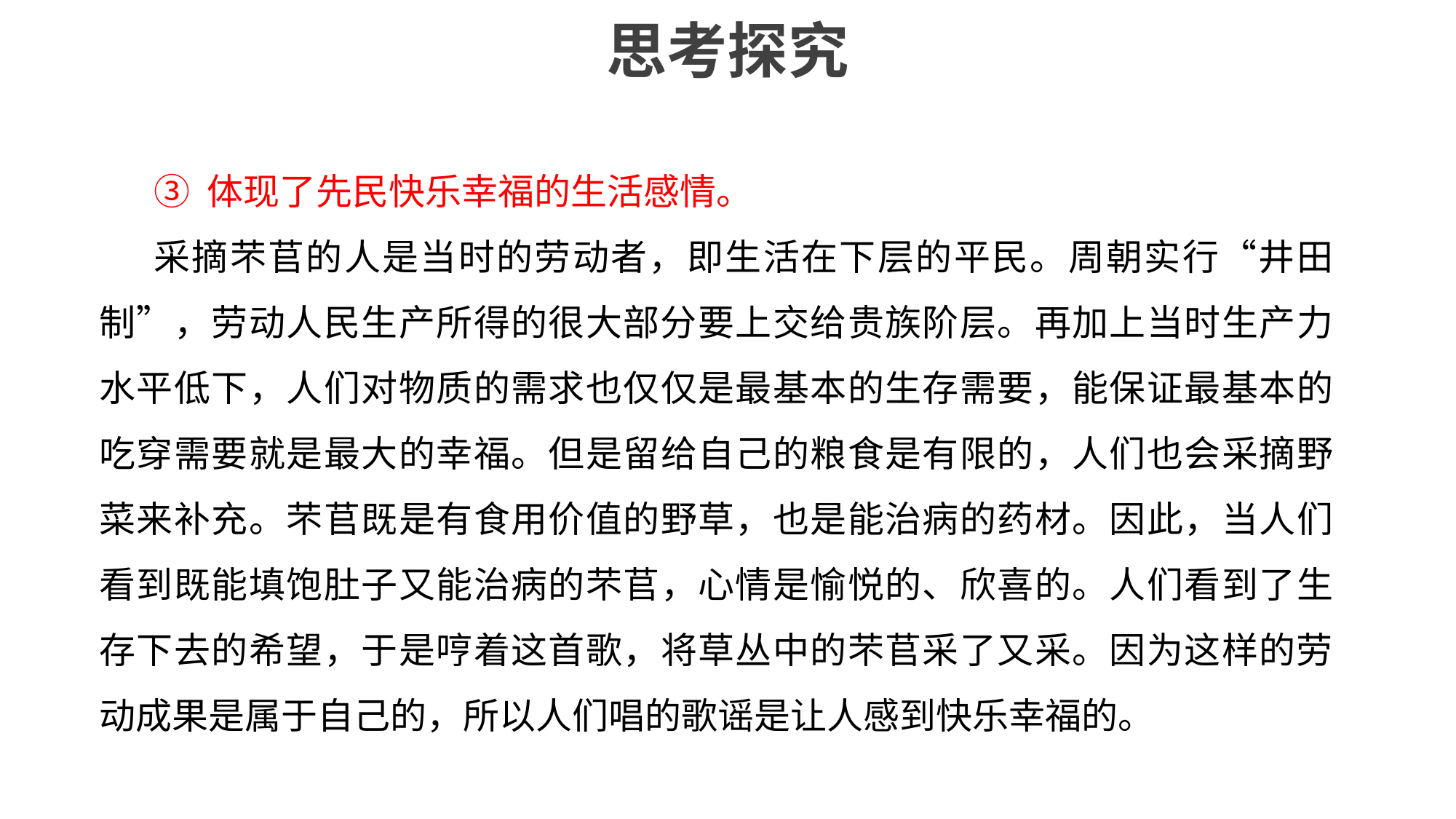

# 思考探究
③ 体现了先民快乐幸福的生活感情。
采摘芣苢的人是当时的劳动者，即生活在下层的平民。周朝实行“井田制”，劳动人民生产所得的很大部分要上交给贵族阶层。再加上当时生产力水平低下，人们对物质的需求也仅仅是最基本的生存需要，能保证最基本的吃穿需要就是最大的幸福。但是留给自己的粮食是有限的，人们也会采摘野菜来补充。芣苢既是有食用价值的野草，也是能治病的药材。因此，当人们看到既能填饱肚子又能治病的芣苢，心情是愉悦的、欣喜的。人们看到了生存下去的希望，于是哼着这首歌，将草丛中的芣苢采了又采。因为这样的劳动成果是属于自己的，所以人们唱的歌谣是让人感到快乐幸福的。